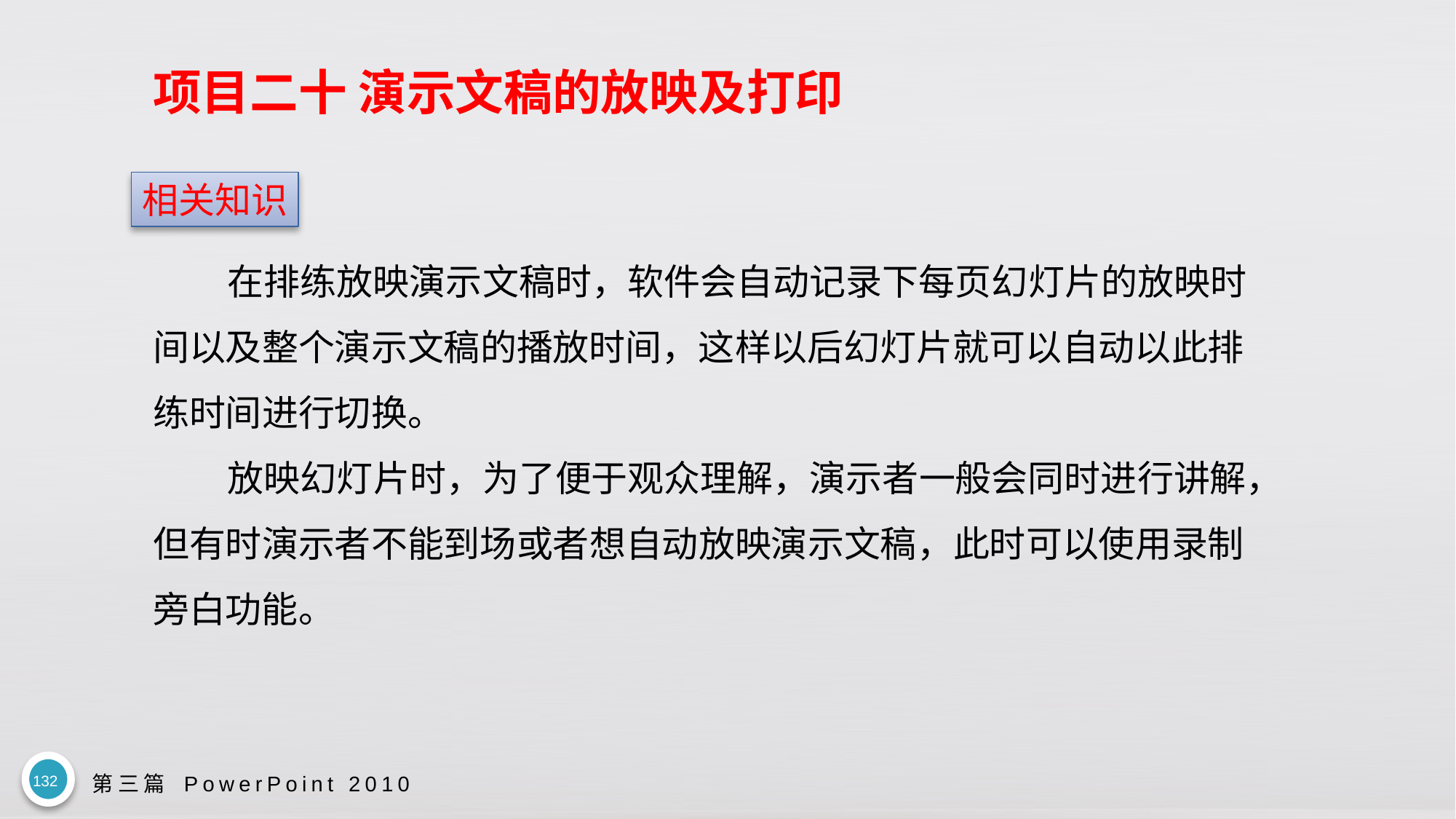

# 项目二十 演示文稿的放映及打印
相关知识
在排练放映演示文稿时，软件会自动记录下每页幻灯片的放映时间以及整个演示文稿的播放时间，这样以后幻灯片就可以自动以此排练时间进行切换。
放映幻灯片时，为了便于观众理解，演示者一般会同时进行讲解，但有时演示者不能到场或者想自动放映演示文稿，此时可以使用录制旁白功能。
132